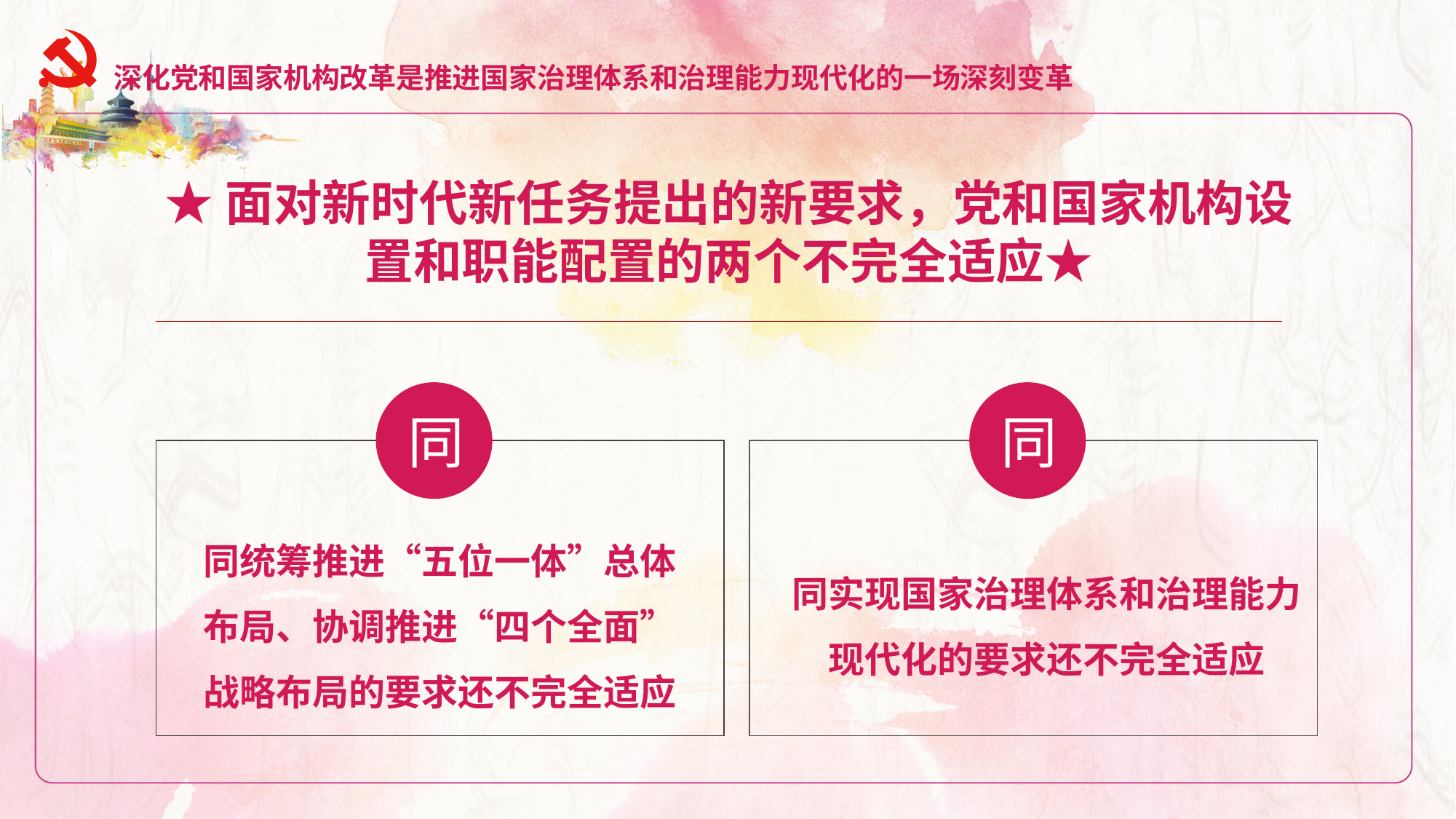

深化党和国家机构改革是推进国家治理体系和治理能力现代化的一场深刻变革
★面对新时代新任务提出的新要求，党和国家机构设置和职能配置的两个不完全适应★
同
同

同统筹推进“五位一体”总体布局、协调推进“四个全面”战略布局的要求还不完全适应
同实现国家治理体系和治理能力现代化的要求还不完全适应